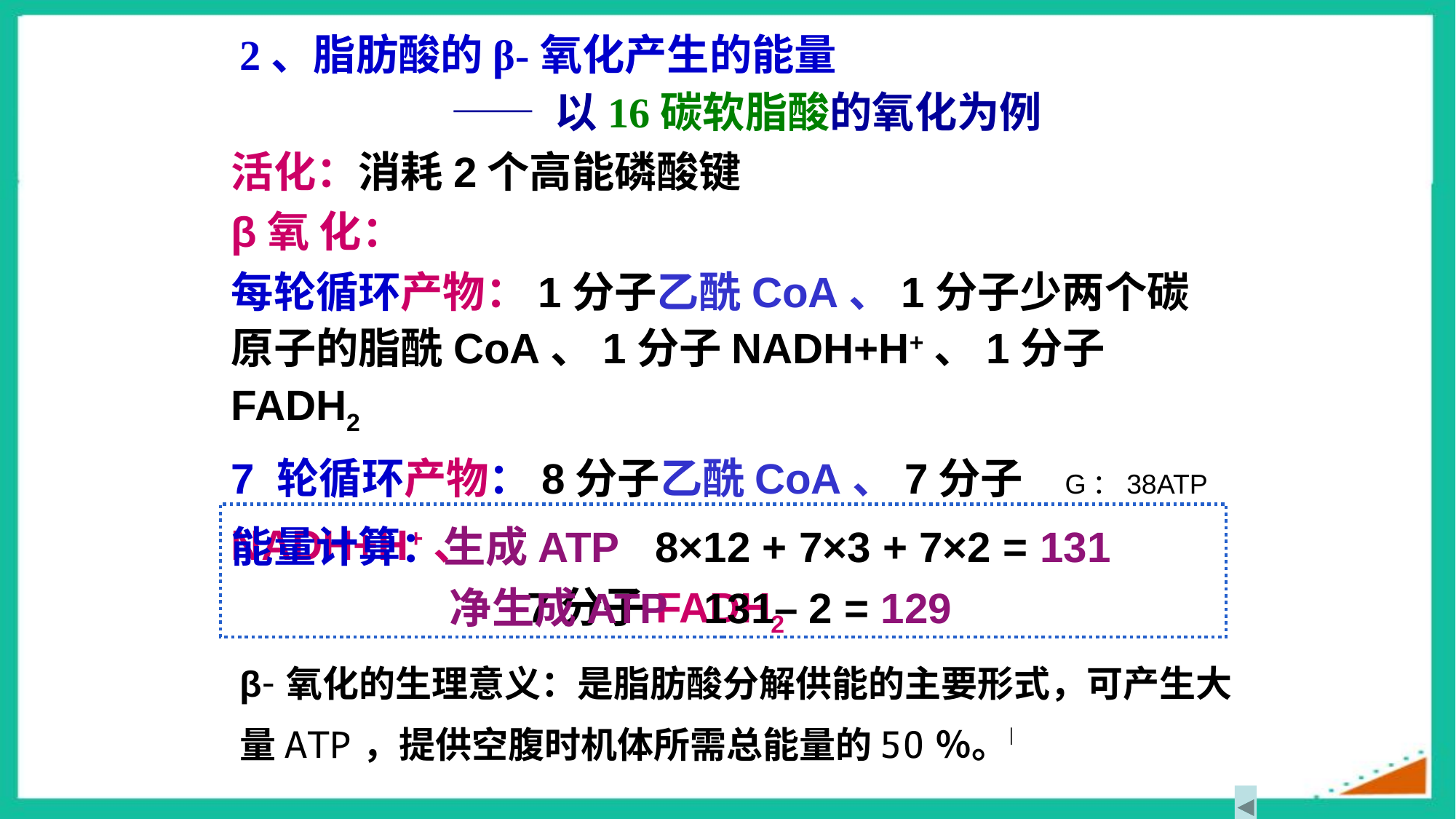

2、脂肪酸的β-氧化产生的能量
                   —— 以16碳软脂酸的氧化为例
活化：消耗2个高能磷酸键
β氧 化：
每轮循环产物：1分子乙酰CoA、1分子少两个碳原子的脂酰CoA、1分子NADH+H+、1分子FADH2
7 轮循环产物：8分子乙酰CoA、7分子NADH+H+、
                         7分子FADH2
G：38ATP
能量计算：生成ATP   8×12 + 7×3 + 7×2 = 131
     		净生成ATP   131– 2 = 129
β-氧化的生理意义：是脂肪酸分解供能的主要形式，可产生大量ATP，提供空腹时机体所需总能量的50％。